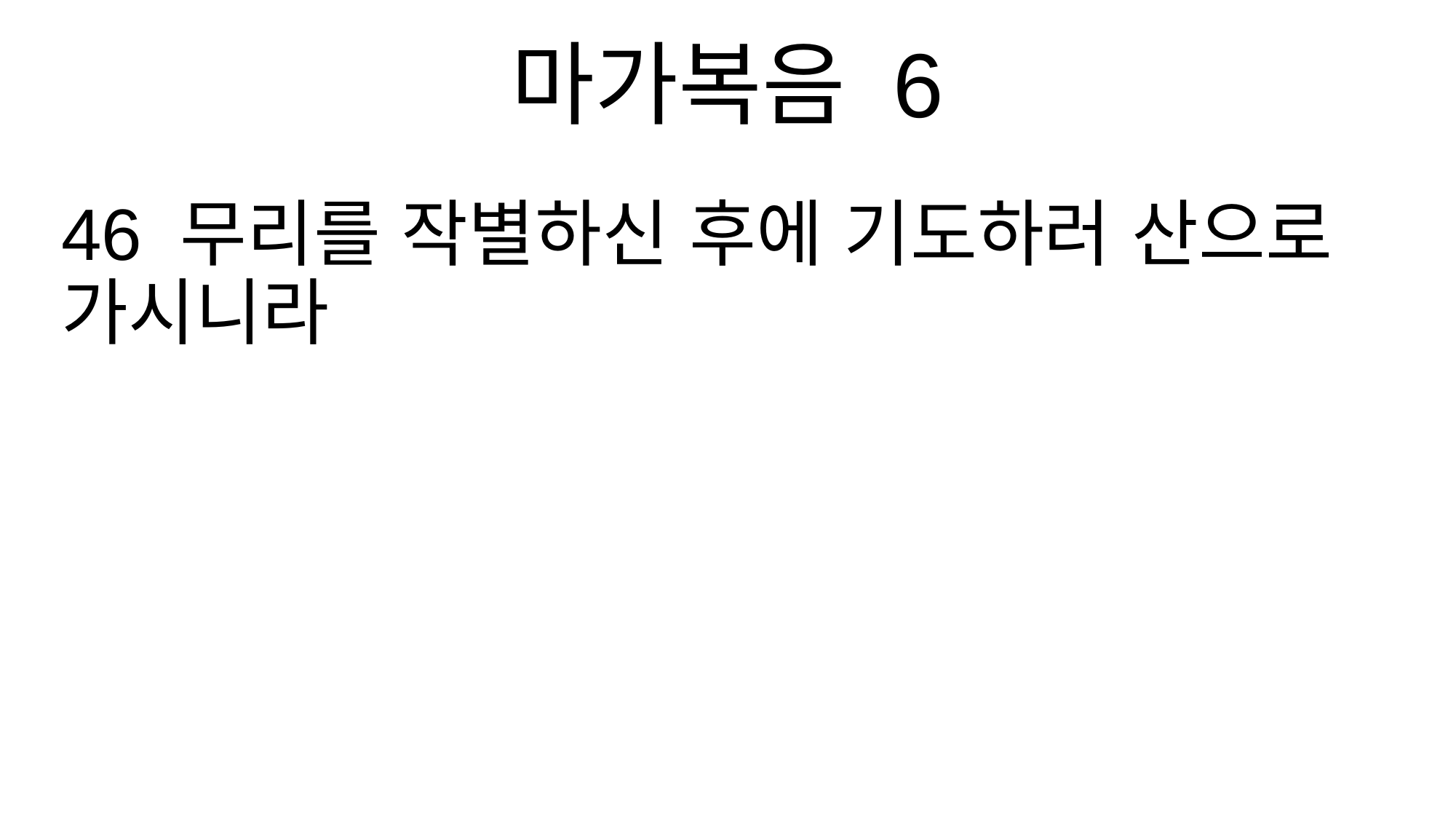

마가복음 6
46 무리를 작별하신 후에 기도하러 산으로 가시니라